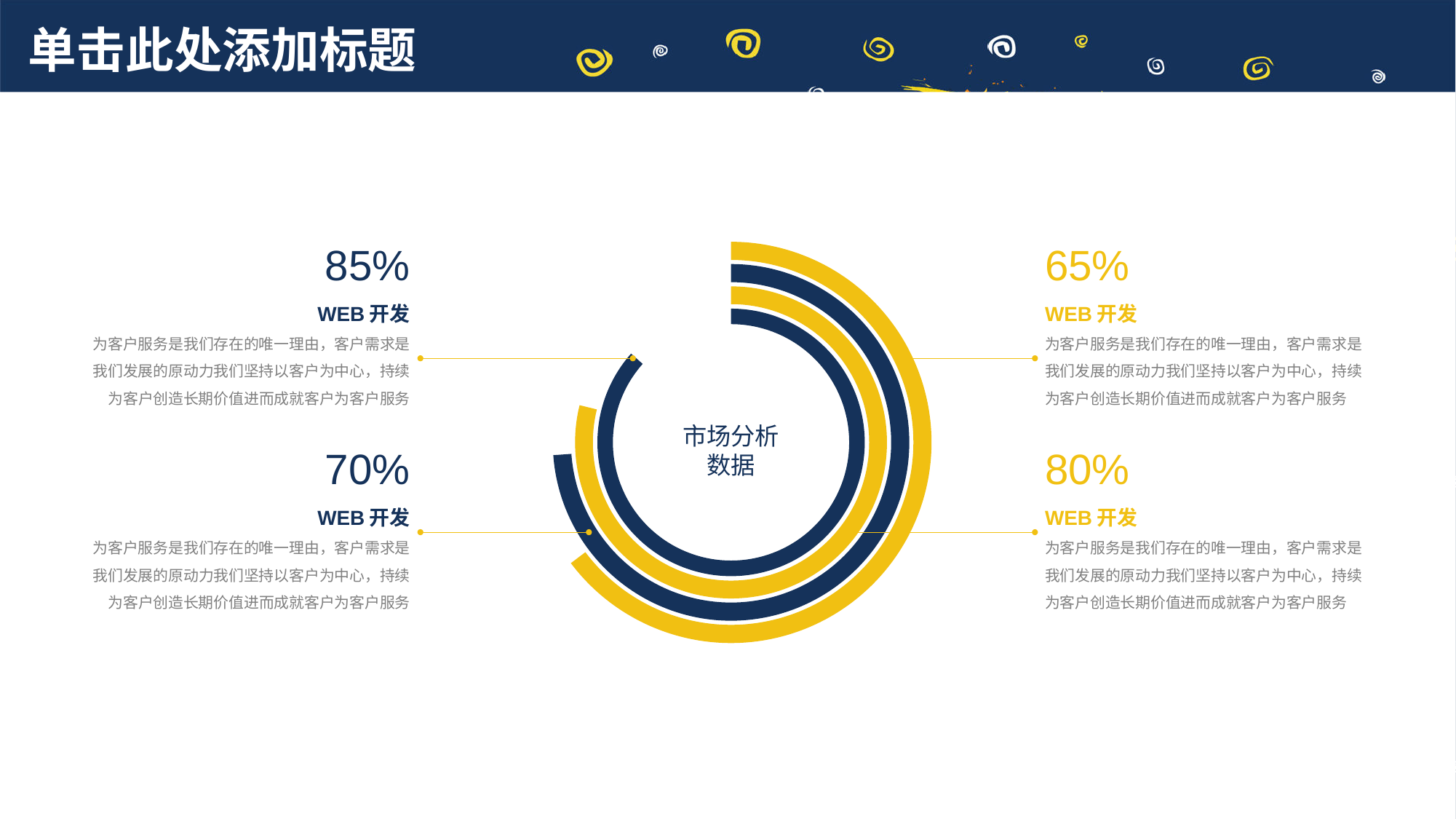

# 单击此处添加标题
85%
WEB开发
为客户服务是我们存在的唯一理由，客户需求是我们发展的原动力我们坚持以客户为中心，持续为客户创造长期价值进而成就客户为客户服务
70%
WEB开发
为客户服务是我们存在的唯一理由，客户需求是我们发展的原动力我们坚持以客户为中心，持续为客户创造长期价值进而成就客户为客户服务
65%
WEB开发
为客户服务是我们存在的唯一理由，客户需求是我们发展的原动力我们坚持以客户为中心，持续为客户创造长期价值进而成就客户为客户服务
80%
WEB开发
为客户服务是我们存在的唯一理由，客户需求是我们发展的原动力我们坚持以客户为中心，持续为客户创造长期价值进而成就客户为客户服务

市场分析
数据